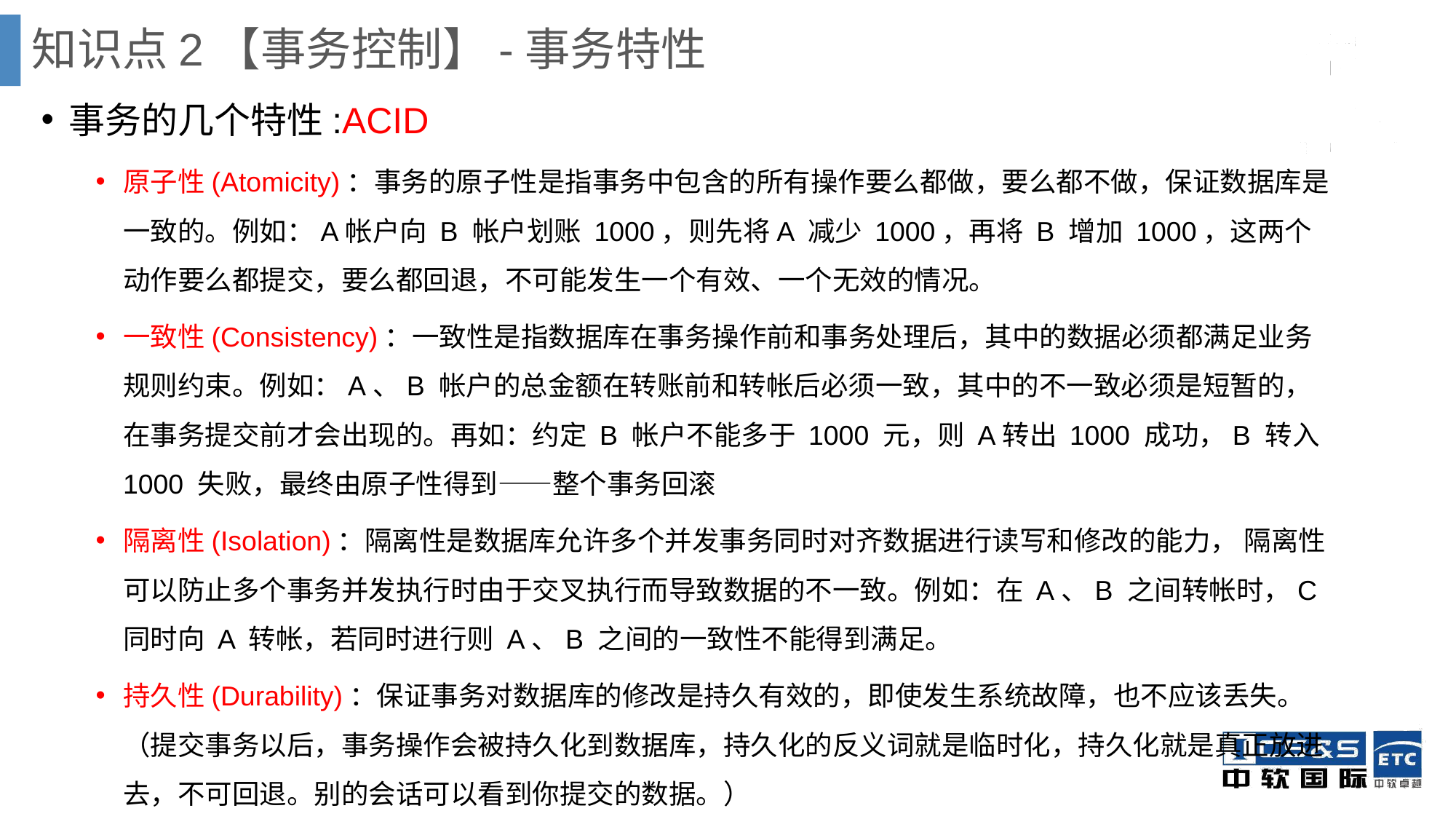

知识点2【事务控制】-事务特性
事务的几个特性:ACID
原子性(Atomicity)：事务的原子性是指事务中包含的所有操作要么都做，要么都不做，保证数据库是一致的。例如：A帐户向 B 帐户划账 1000，则先将A 减少 1000，再将 B 增加 1000，这两个动作要么都提交，要么都回退，不可能发生一个有效、一个无效的情况。
一致性(Consistency)：一致性是指数据库在事务操作前和事务处理后，其中的数据必须都满足业务规则约束。例如：A、B 帐户的总金额在转账前和转帐后必须一致，其中的不一致必须是短暂的，在事务提交前才会出现的。再如：约定 B 帐户不能多于 1000 元，则 A转出 1000 成功，B 转入 1000 失败，最终由原子性得到——整个事务回滚
隔离性(Isolation)：隔离性是数据库允许多个并发事务同时对齐数据进行读写和修改的能力， 隔离性可以防止多个事务并发执行时由于交叉执行而导致数据的不一致。例如：在 A、B 之间转帐时，C 同时向 A 转帐，若同时进行则 A、B 之间的一致性不能得到满足。
持久性(Durability)：保证事务对数据库的修改是持久有效的，即使发生系统故障，也不应该丢失。（提交事务以后，事务操作会被持久化到数据库，持久化的反义词就是临时化，持久化就是真正放进去，不可回退。别的会话可以看到你提交的数据。）